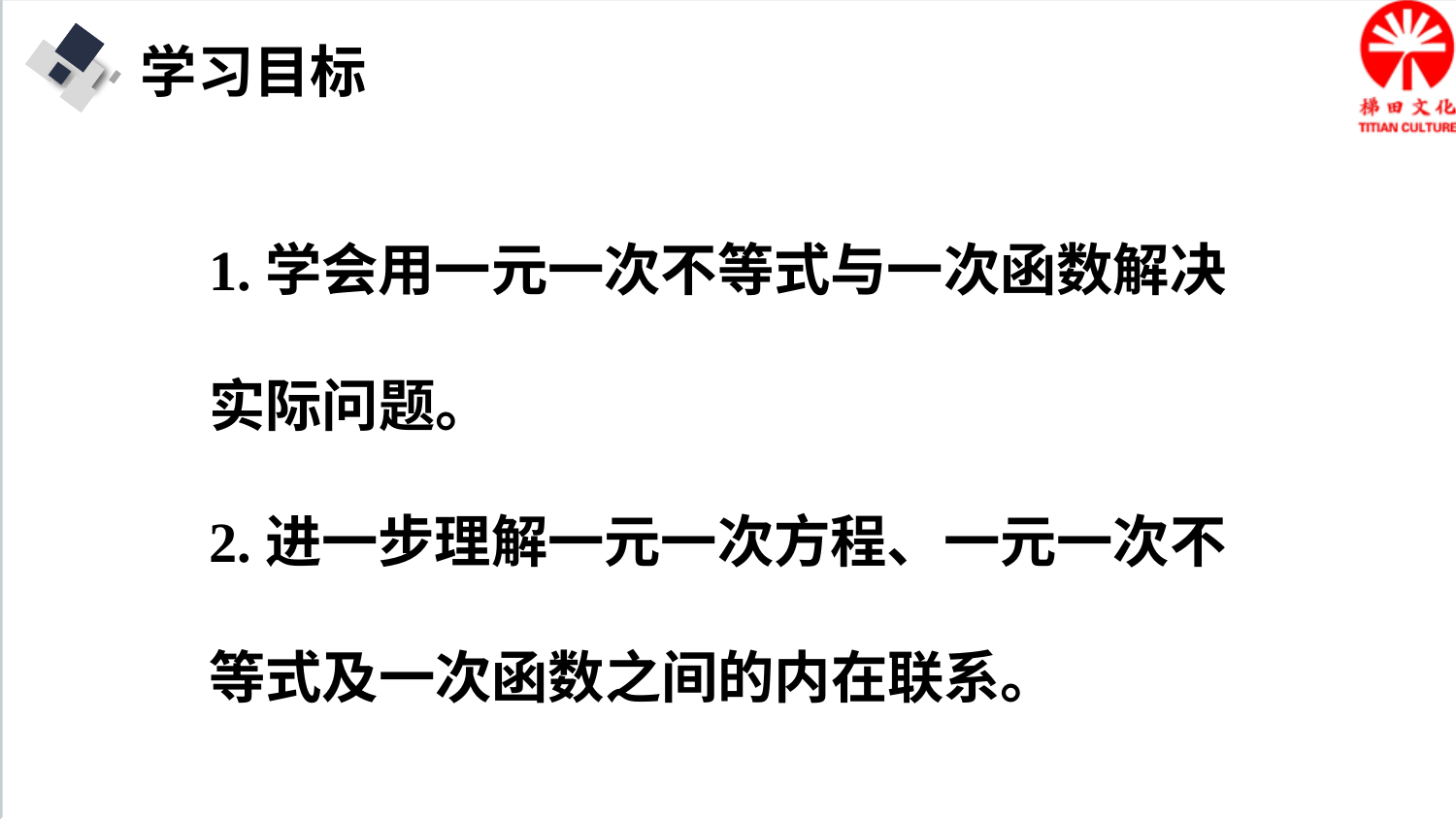

学习目标

1.学会用一元一次不等式与一次函数解决实际问题。
2.进一步理解一元一次方程、一元一次不等式及一次函数之间的内在联系。